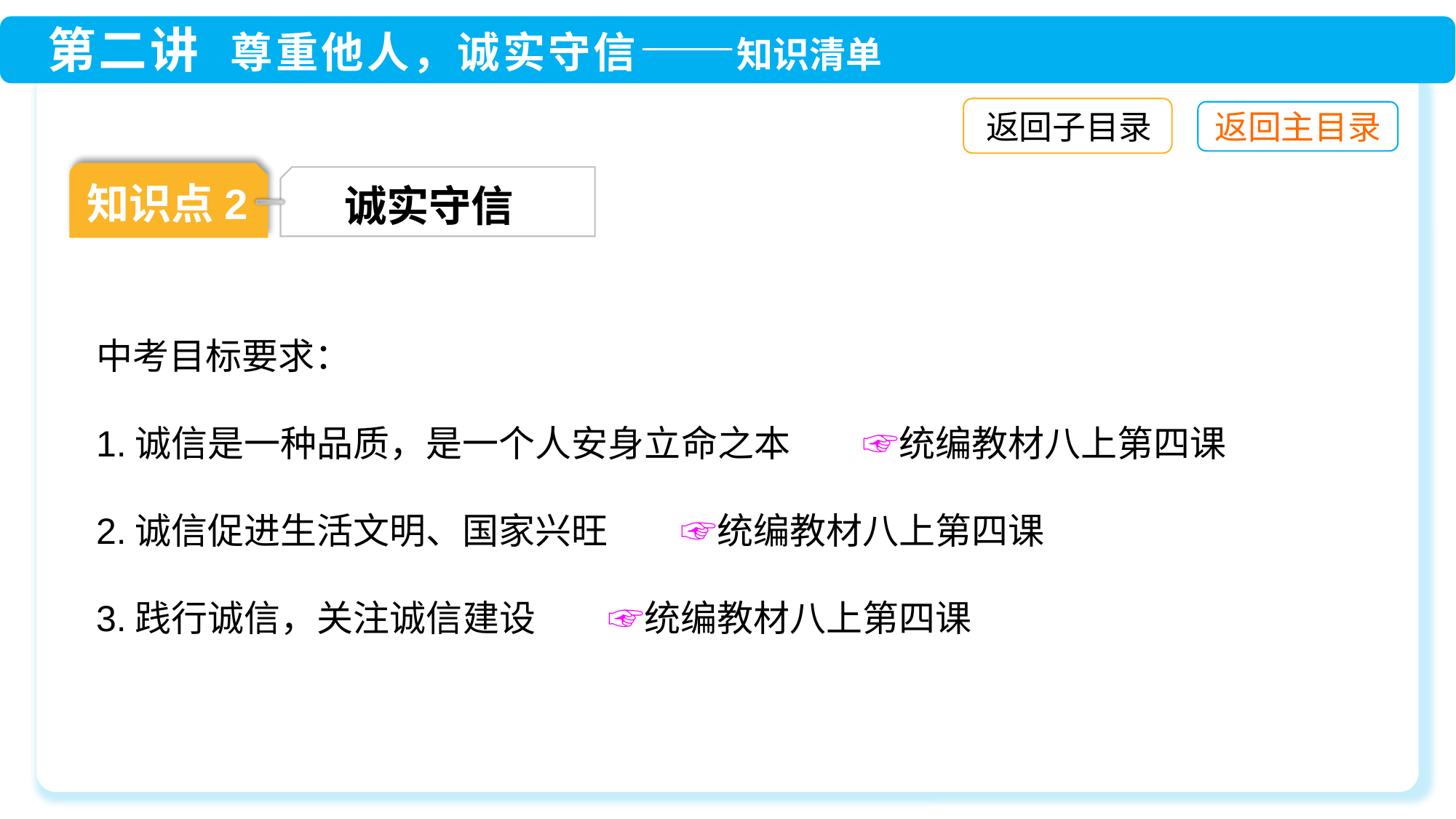

返回子目录
知识点2
诚实守信

中考目标要求：
1.诚信是一种品质，是一个人安身立命之本　　☞统编教材八上第四课
2.诚信促进生活文明、国家兴旺　　☞统编教材八上第四课
3.践行诚信，关注诚信建设　　☞统编教材八上第四课